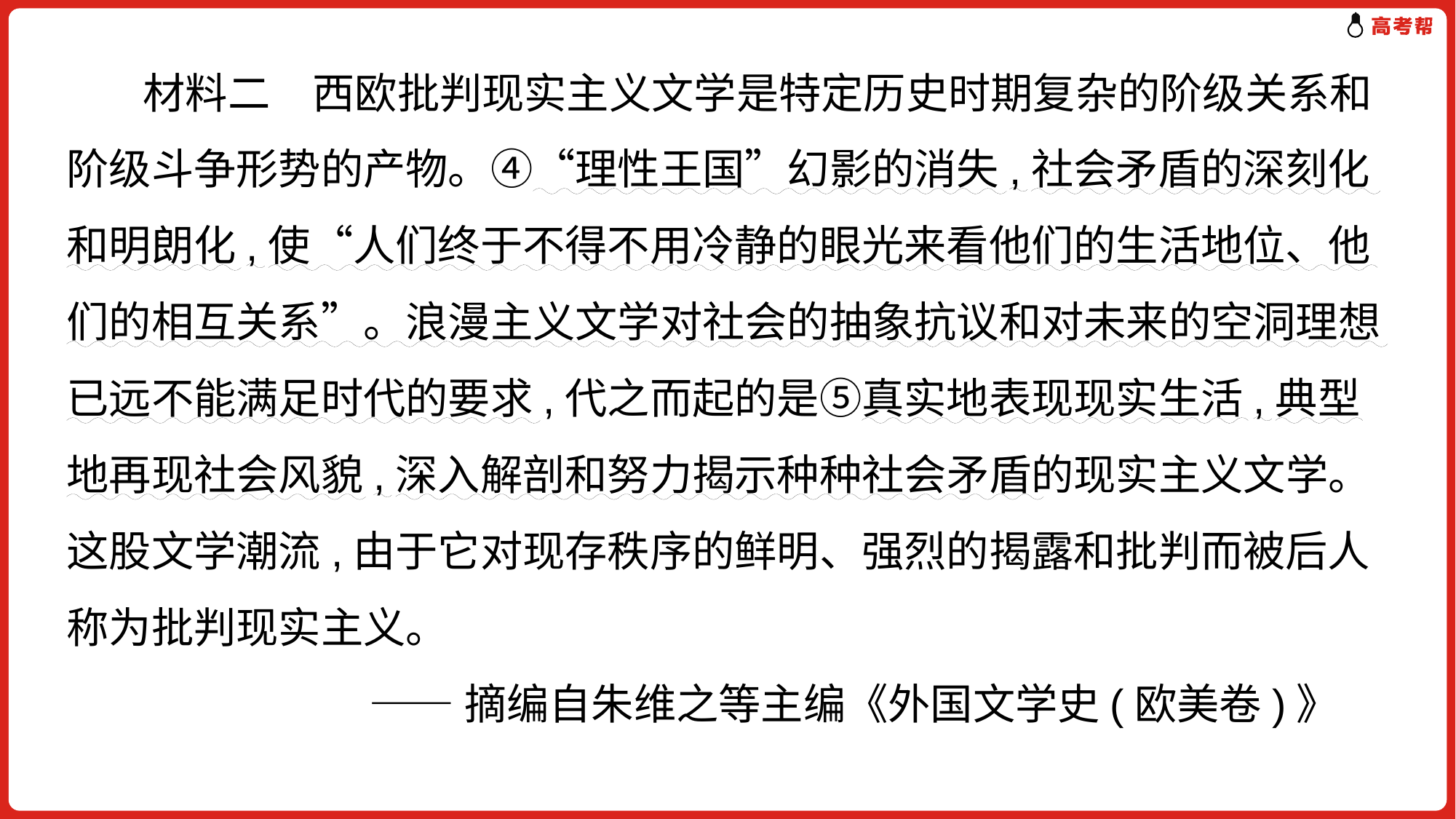

材料二　西欧批判现实主义文学是特定历史时期复杂的阶级关系和阶级斗争形势的产物。④“理性王国”幻影的消失,社会矛盾的深刻化和明朗化,使“人们终于不得不用冷静的眼光来看他们的生活地位、他们的相互关系”。浪漫主义文学对社会的抽象抗议和对未来的空洞理想已远不能满足时代的要求,代之而起的是⑤真实地表现现实生活,典型地再现社会风貌,深入解剖和努力揭示种种社会矛盾的现实主义文学。这股文学潮流,由于它对现存秩序的鲜明、强烈的揭露和批判而被后人称为批判现实主义。
                                ——摘编自朱维之等主编《外国文学史(欧美卷)》